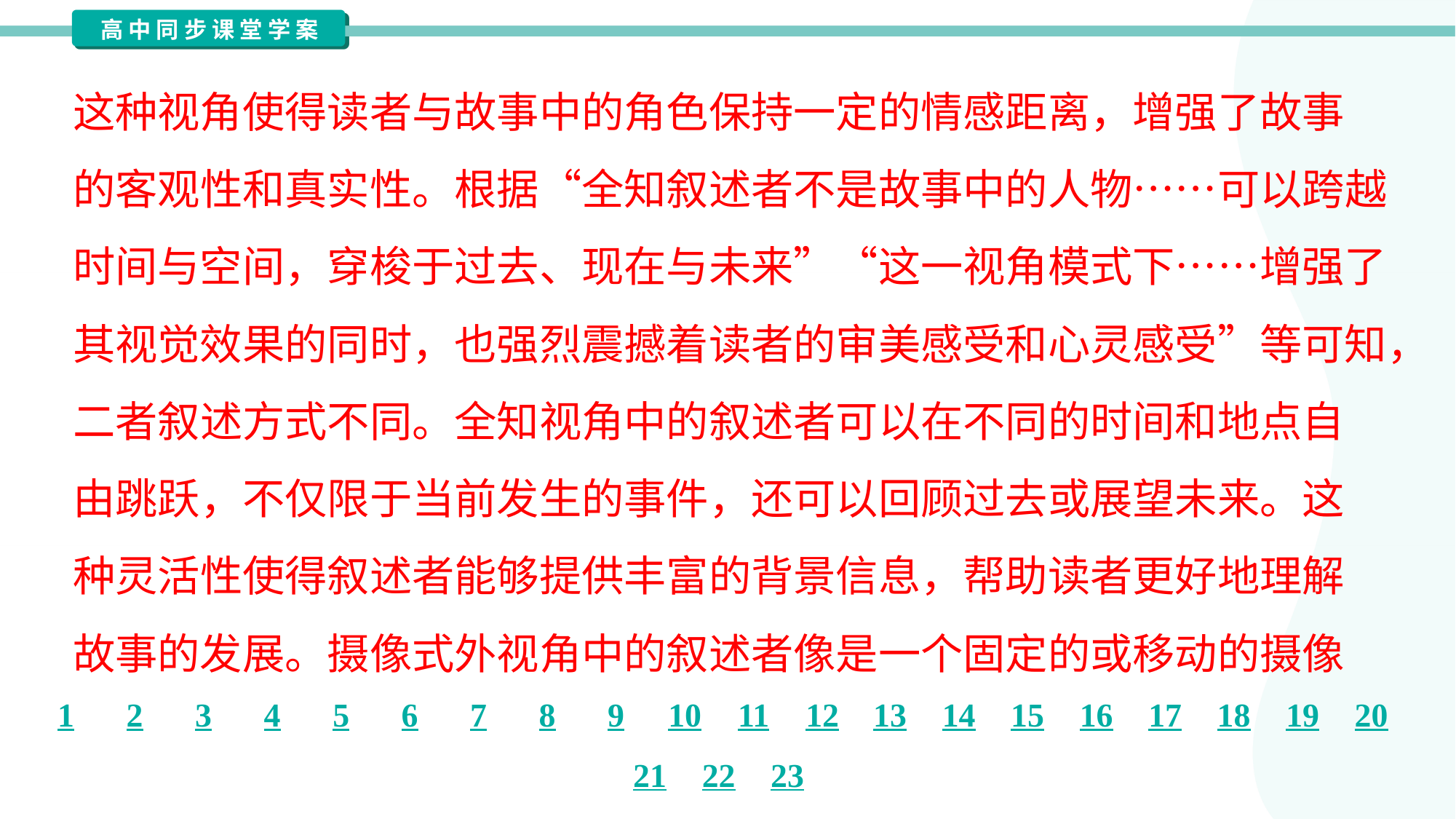

这种视角使得读者与故事中的角色保持一定的情感距离，增强了故事
的客观性和真实性。根据“全知叙述者不是故事中的人物……可以跨越
时间与空间，穿梭于过去、现在与未来”“这一视角模式下……增强了
其视觉效果的同时，也强烈震撼着读者的审美感受和心灵感受”等可知，
二者叙述方式不同。全知视角中的叙述者可以在不同的时间和地点自
由跳跃，不仅限于当前发生的事件，还可以回顾过去或展望未来。这
种灵活性使得叙述者能够提供丰富的背景信息，帮助读者更好地理解
故事的发展。摄像式外视角中的叙述者像是一个固定的或移动的摄像